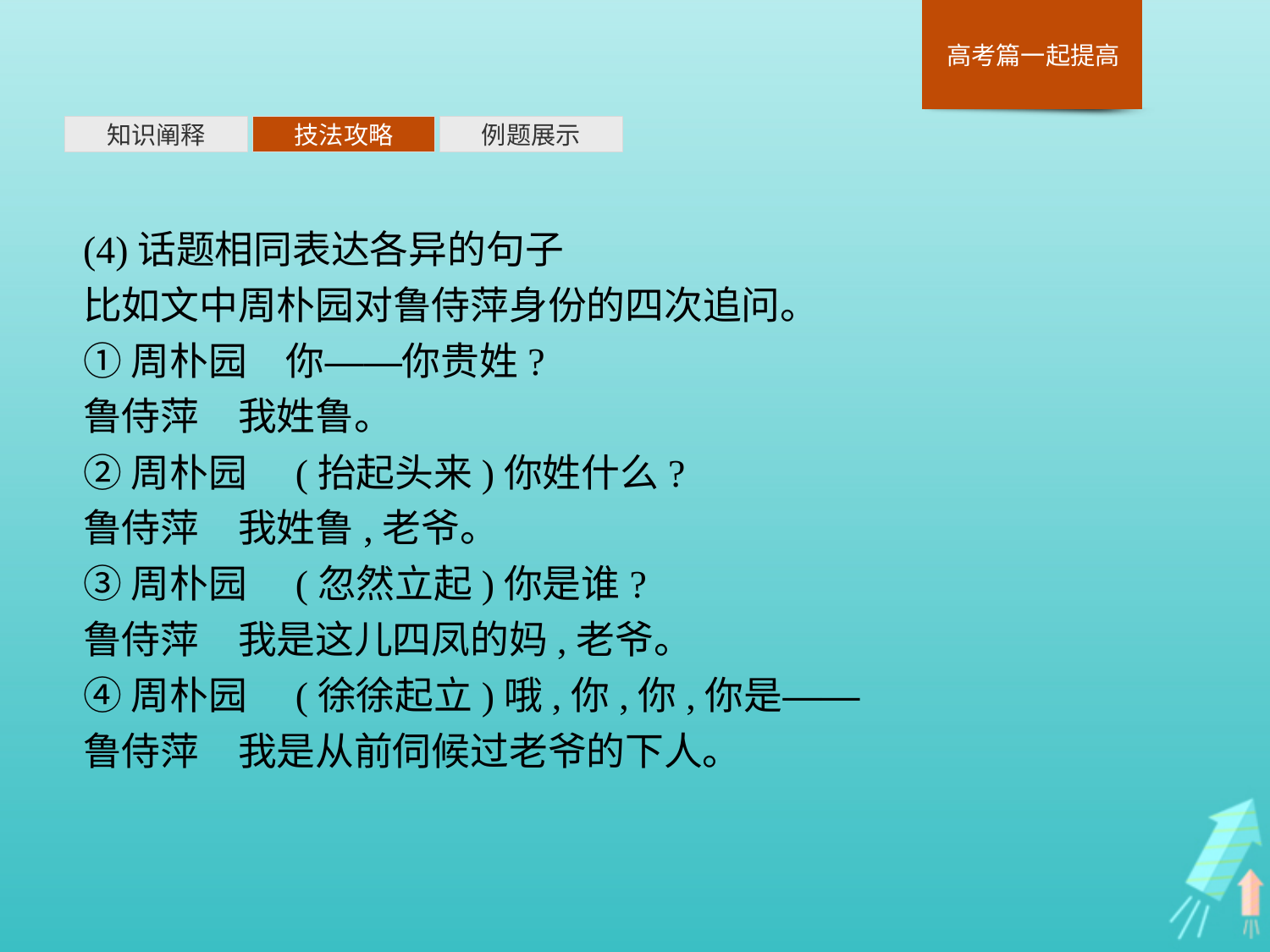

知识阐释
技法攻略
例题展示
(4)话题相同表达各异的句子
比如文中周朴园对鲁侍萍身份的四次追问。
①周朴园　你——你贵姓?
鲁侍萍　我姓鲁。
②周朴园　(抬起头来)你姓什么?
鲁侍萍　我姓鲁,老爷。
③周朴园　(忽然立起)你是谁?
鲁侍萍　我是这儿四凤的妈,老爷。
④周朴园　(徐徐起立)哦,你,你,你是——
鲁侍萍　我是从前伺候过老爷的下人。